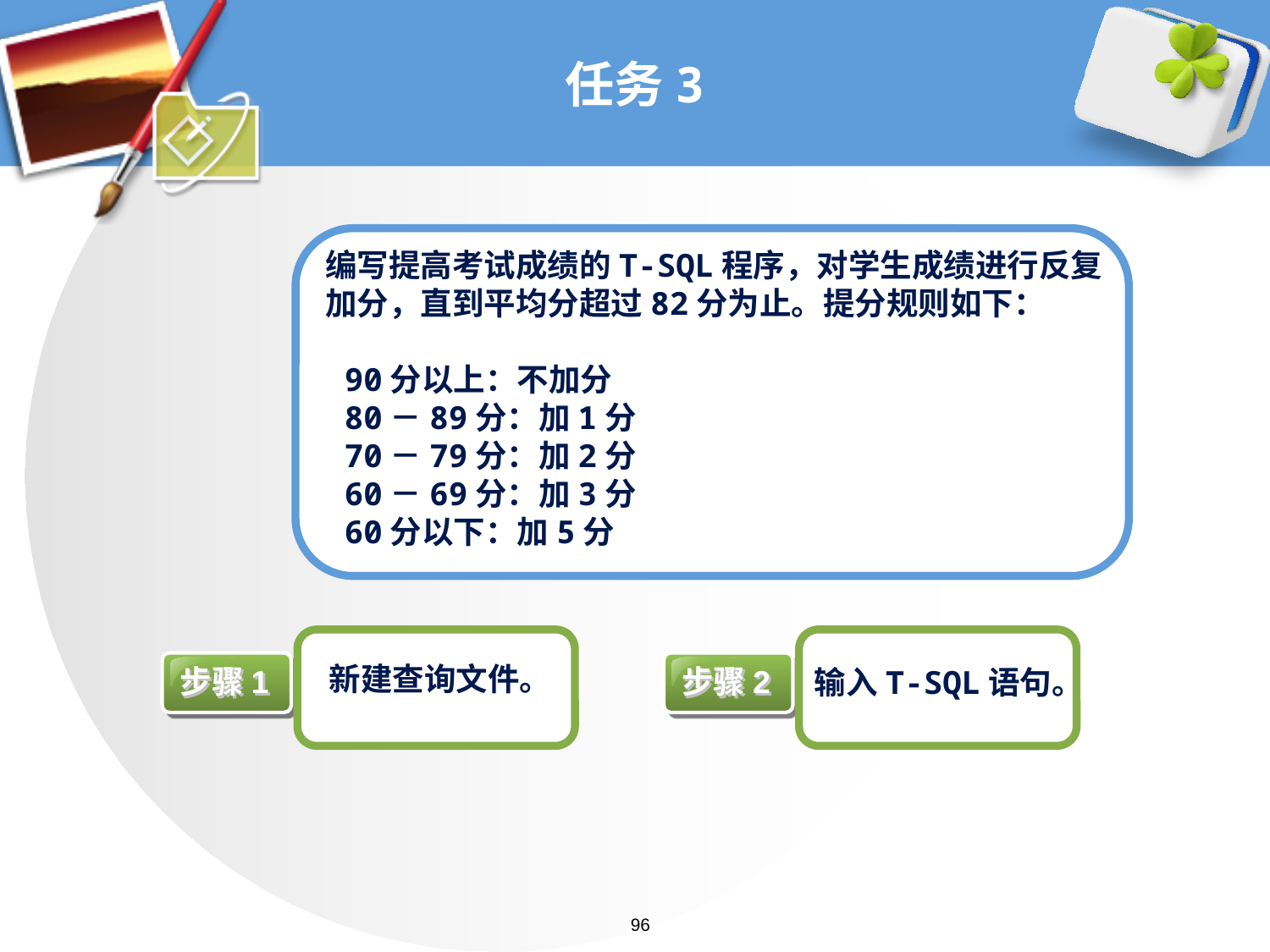

# 任务3

编写提高考试成绩的T-SQL程序，对学生成绩进行反复加分，直到平均分超过82分为止。提分规则如下：

 90分以上：不加分
 80－89分：加1分
 70－79分：加2分
 60－69分：加3分
 60分以下：加5分

新建查询文件。

步骤1
步骤2
输入T-SQL语句。
96